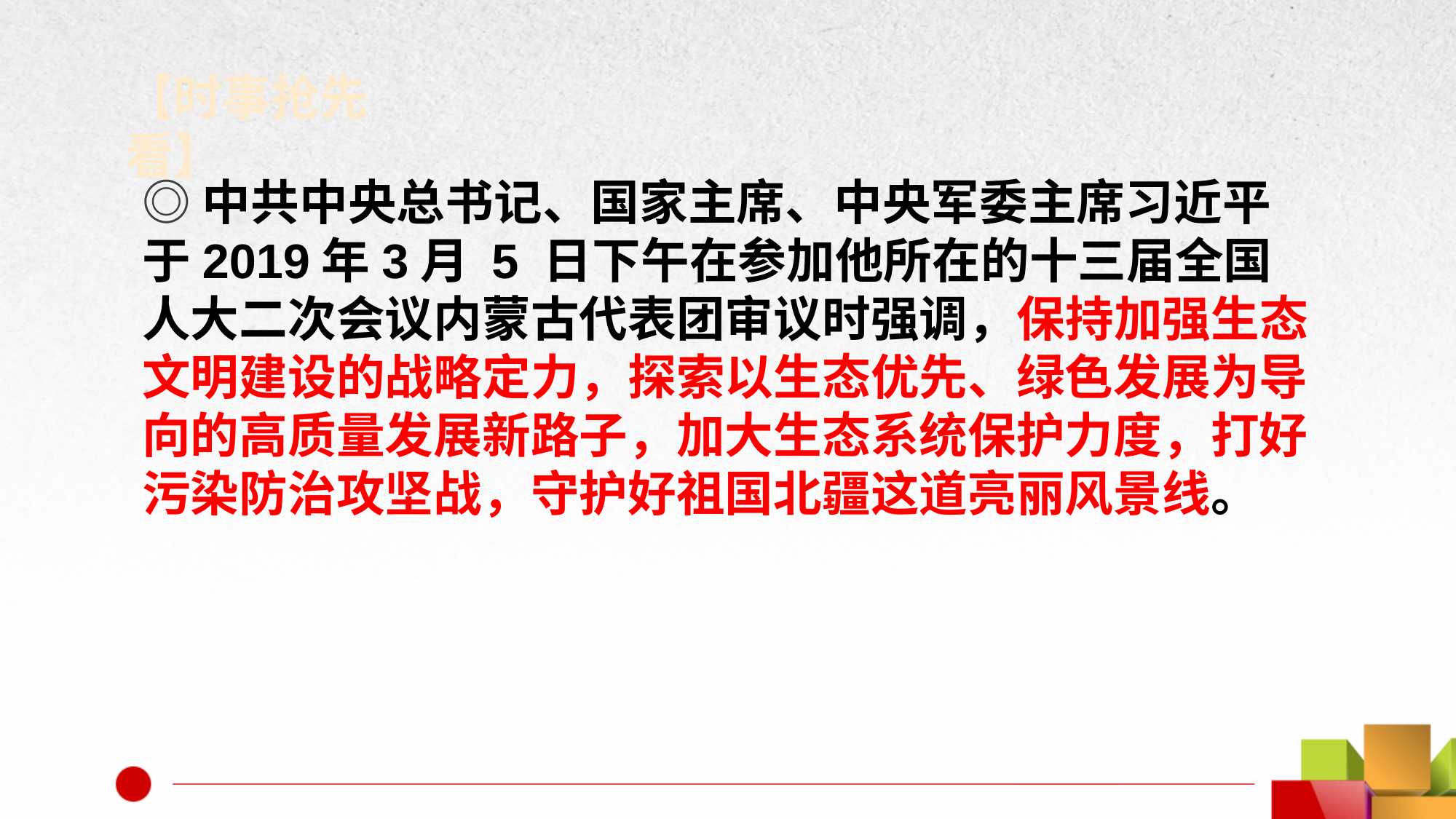

【时事抢先看】
◎中共中央总书记、国家主席、中央军委主席习近平于2019年3月 5 日下午在参加他所在的十三届全国人大二次会议内蒙古代表团审议时强调，保持加强生态文明建设的战略定力，探索以生态优先、绿色发展为导向的高质量发展新路子，加大生态系统保护力度，打好污染防治攻坚战，守护好祖国北疆这道亮丽风景线。